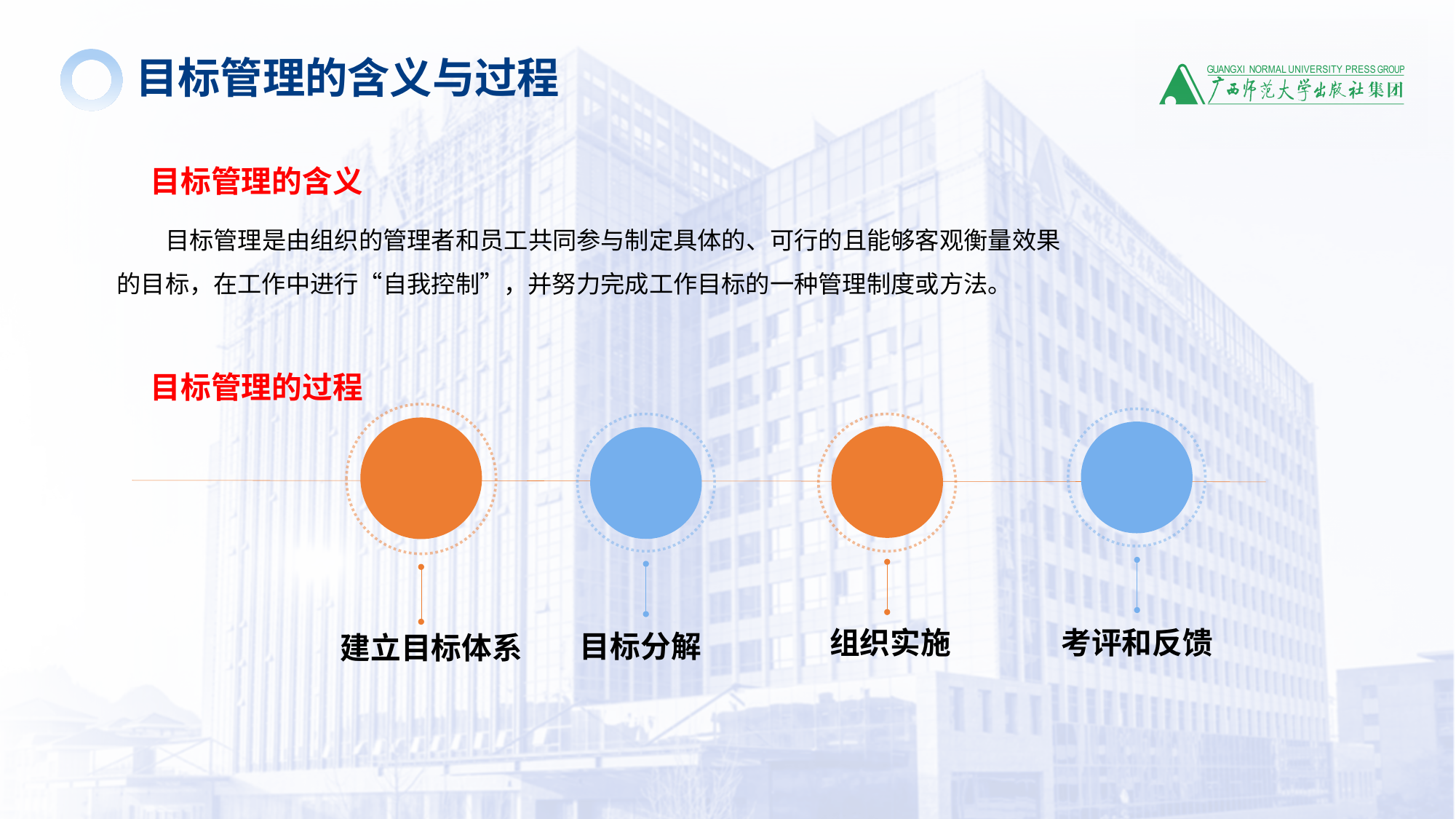

目标管理的含义与过程

目标管理的含义
目标管理是由组织的管理者和员工共同参与制定具体的、可行的且能够客观衡量效果的目标，在工作中进行“自我控制”，并努力完成工作目标的一种管理制度或方法。

考评和反馈

目标分解

组织实施
目标管理的过程

建立目标体系